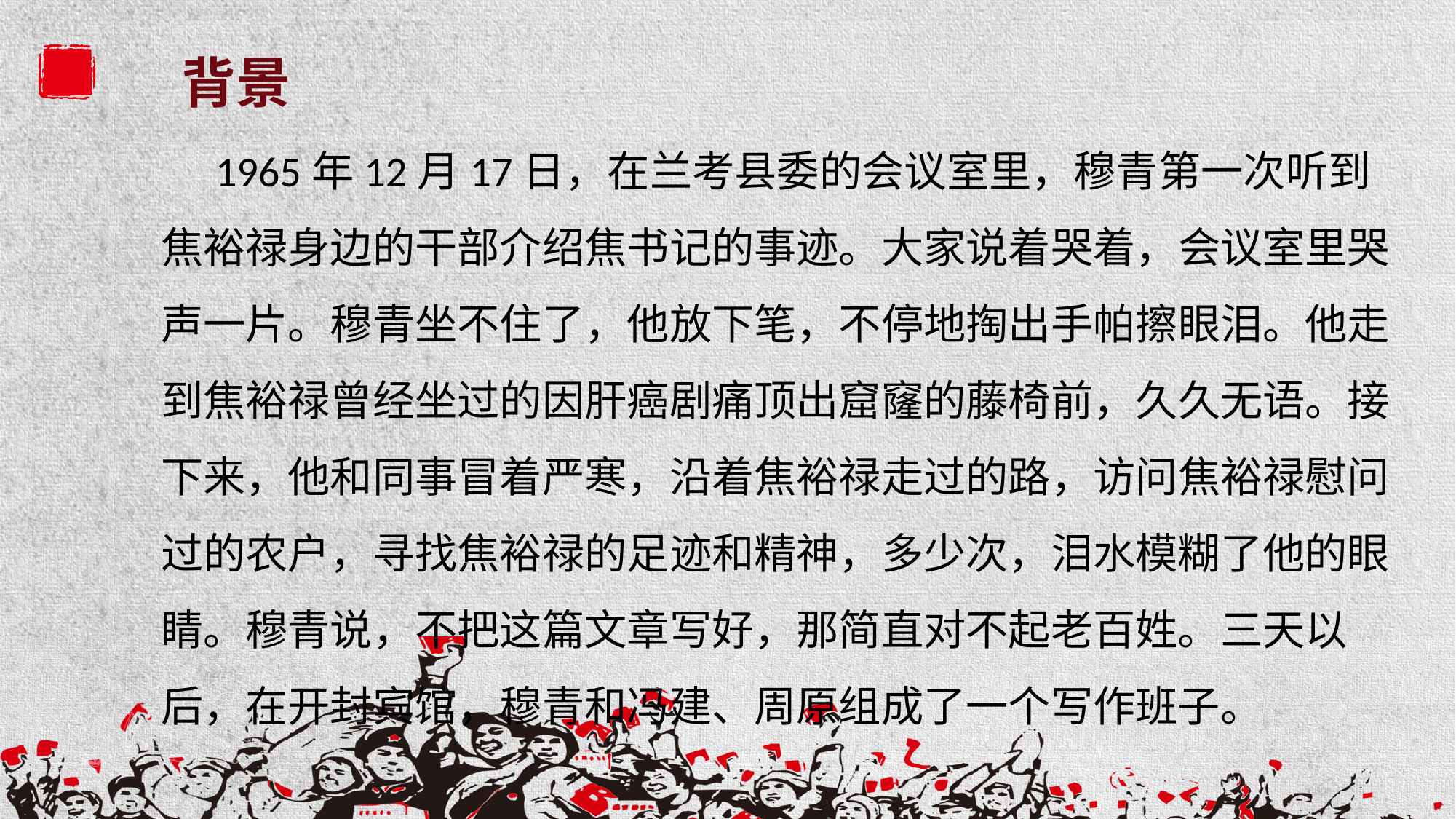

背景
1965年12月17日，在兰考县委的会议室里，穆青第一次听到焦裕禄身边的干部介绍焦书记的事迹。大家说着哭着，会议室里哭声一片。穆青坐不住了，他放下笔，不停地掏出手帕擦眼泪。他走到焦裕禄曾经坐过的因肝癌剧痛顶出窟窿的藤椅前，久久无语。接下来，他和同事冒着严寒，沿着焦裕禄走过的路，访问焦裕禄慰问过的农户，寻找焦裕禄的足迹和精神，多少次，泪水模糊了他的眼睛。穆青说，不把这篇文章写好，那简直对不起老百姓。三天以后，在开封宾馆，穆青和冯建、周原组成了一个写作班子。